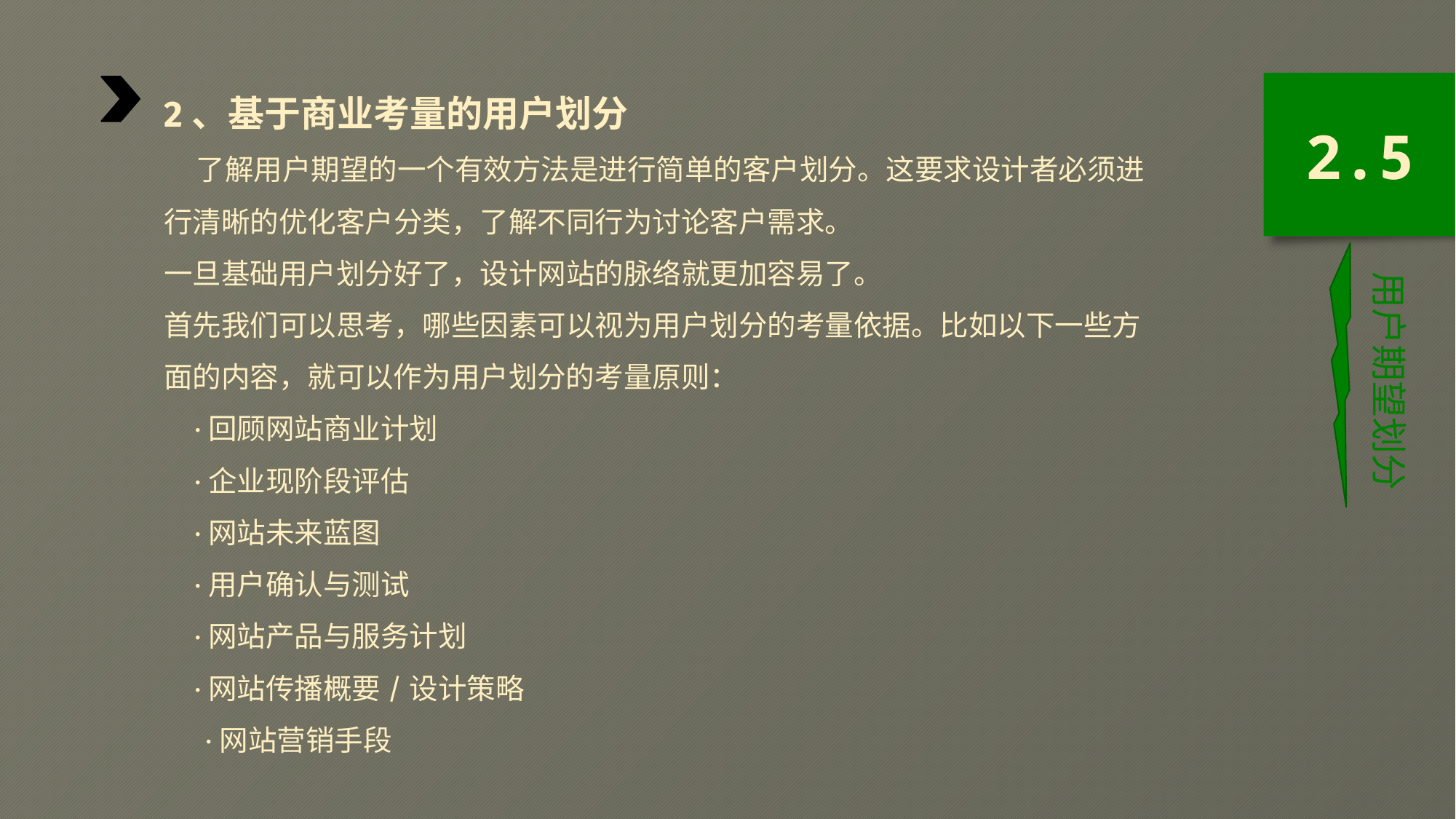

2、基于商业考量的用户划分
    了解用户期望的一个有效方法是进行简单的客户划分。这要求设计者必须进行清晰的优化客户分类，了解不同行为讨论客户需求。
一旦基础用户划分好了，设计网站的脉络就更加容易了。
首先我们可以思考，哪些因素可以视为用户划分的考量依据。比如以下一些方面的内容，就可以作为用户划分的考量原则：
    ·回顾网站商业计划
    ·企业现阶段评估
    ·网站未来蓝图
    ·用户确认与测试
    ·网站产品与服务计划
    ·网站传播概要/设计策略
　 ·网站营销手段

2.5

用户期望划分